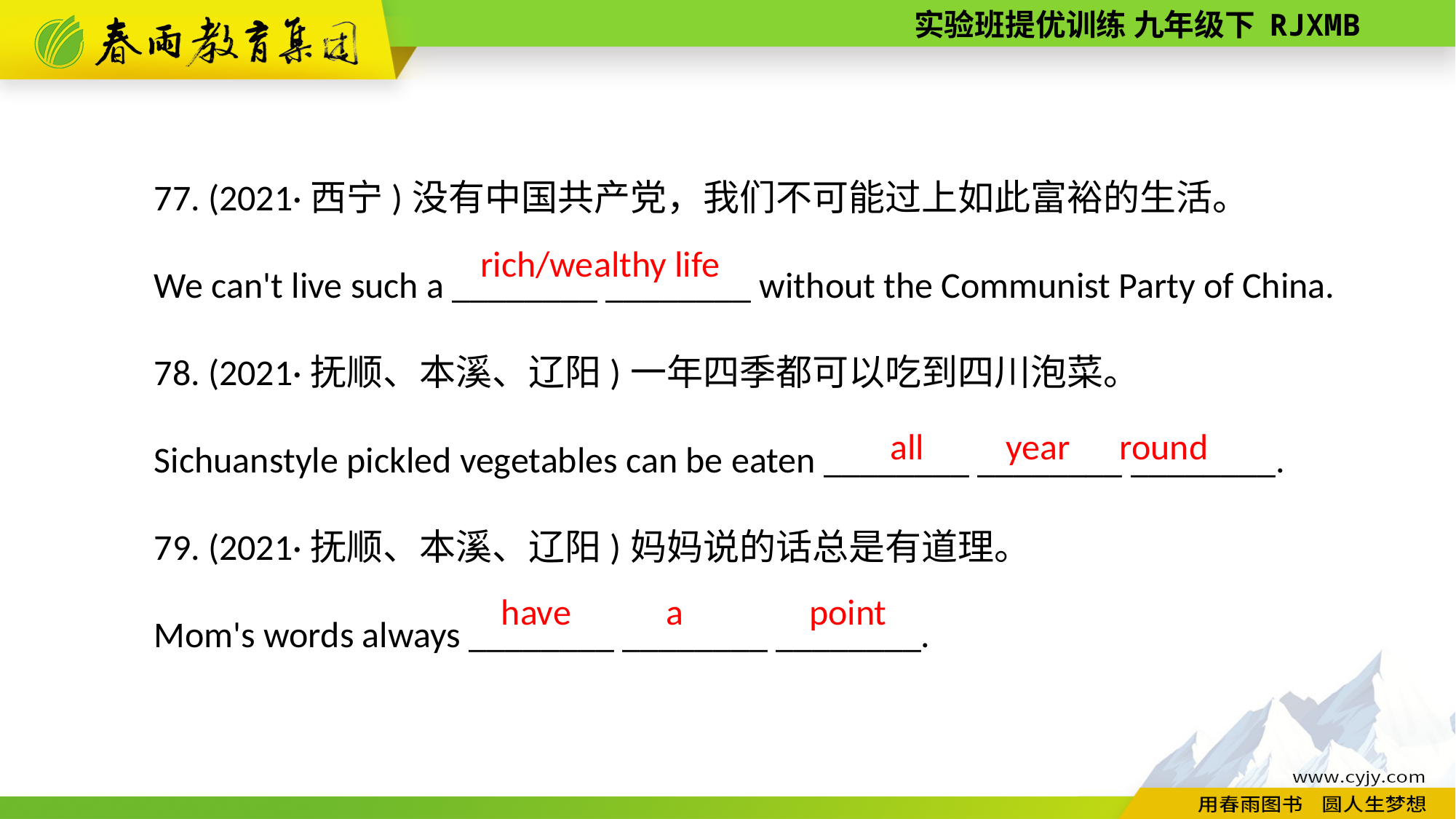

77. (2021·西宁)没有中国共产党，我们不可能过上如此富裕的生活。
We can't live such a ________ ________ without the Communist Party of China.
78. (2021·抚顺、本溪、辽阳)一年四季都可以吃到四川泡菜。
Sichuan­style pickled vegetables can be eaten ________ ________ ________.
79. (2021·抚顺、本溪、辽阳)妈妈说的话总是有道理。
Mom's words always ________ ________ ________.
rich/wealthy life
all          year      round
 point
have
a